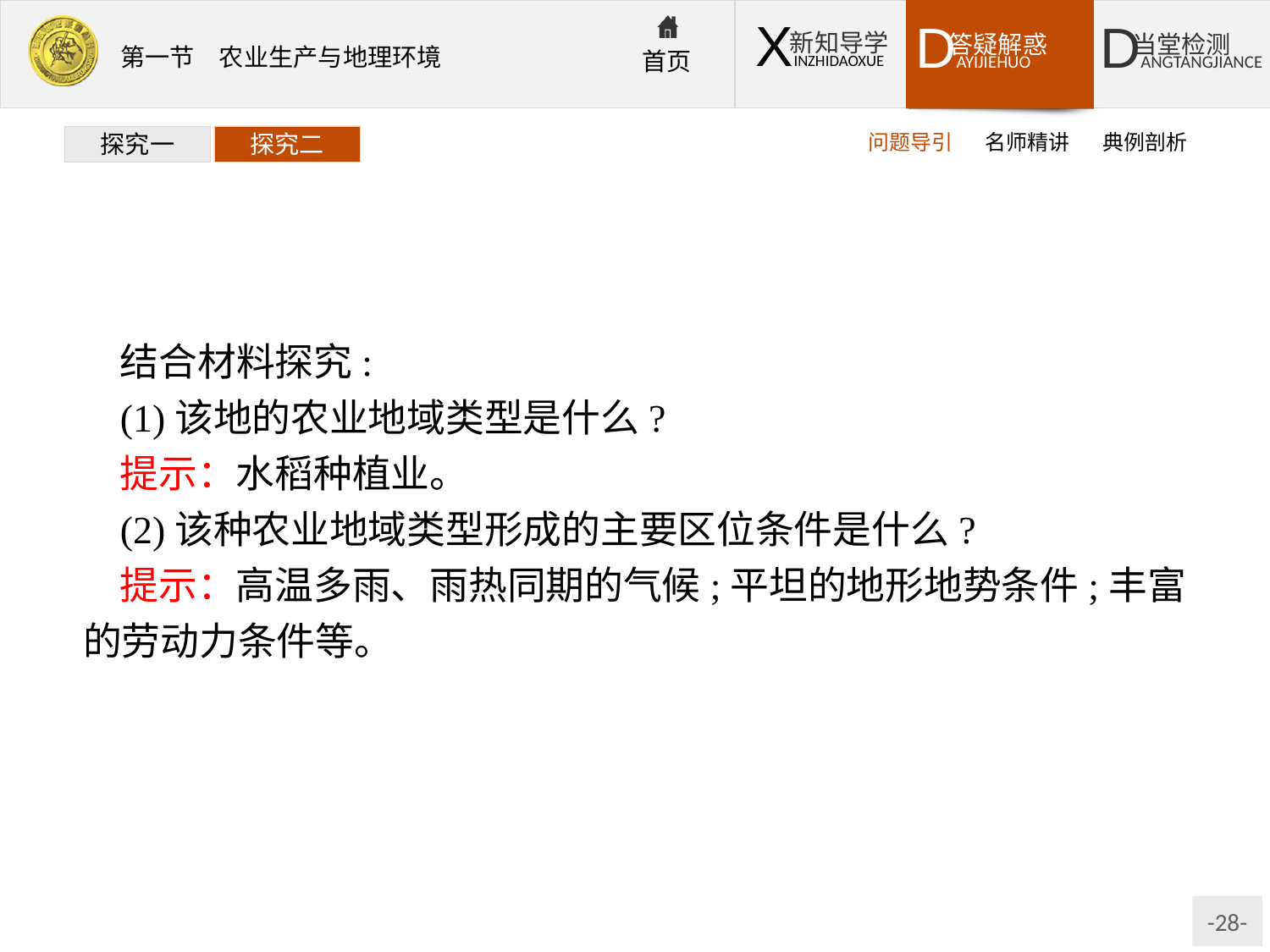

问题导引
名师精讲
典例剖析
探究一
探究二
结合材料探究:
(1)该地的农业地域类型是什么?
提示：水稻种植业。
(2)该种农业地域类型形成的主要区位条件是什么?
提示：高温多雨、雨热同期的气候;平坦的地形地势条件;丰富的劳动力条件等。